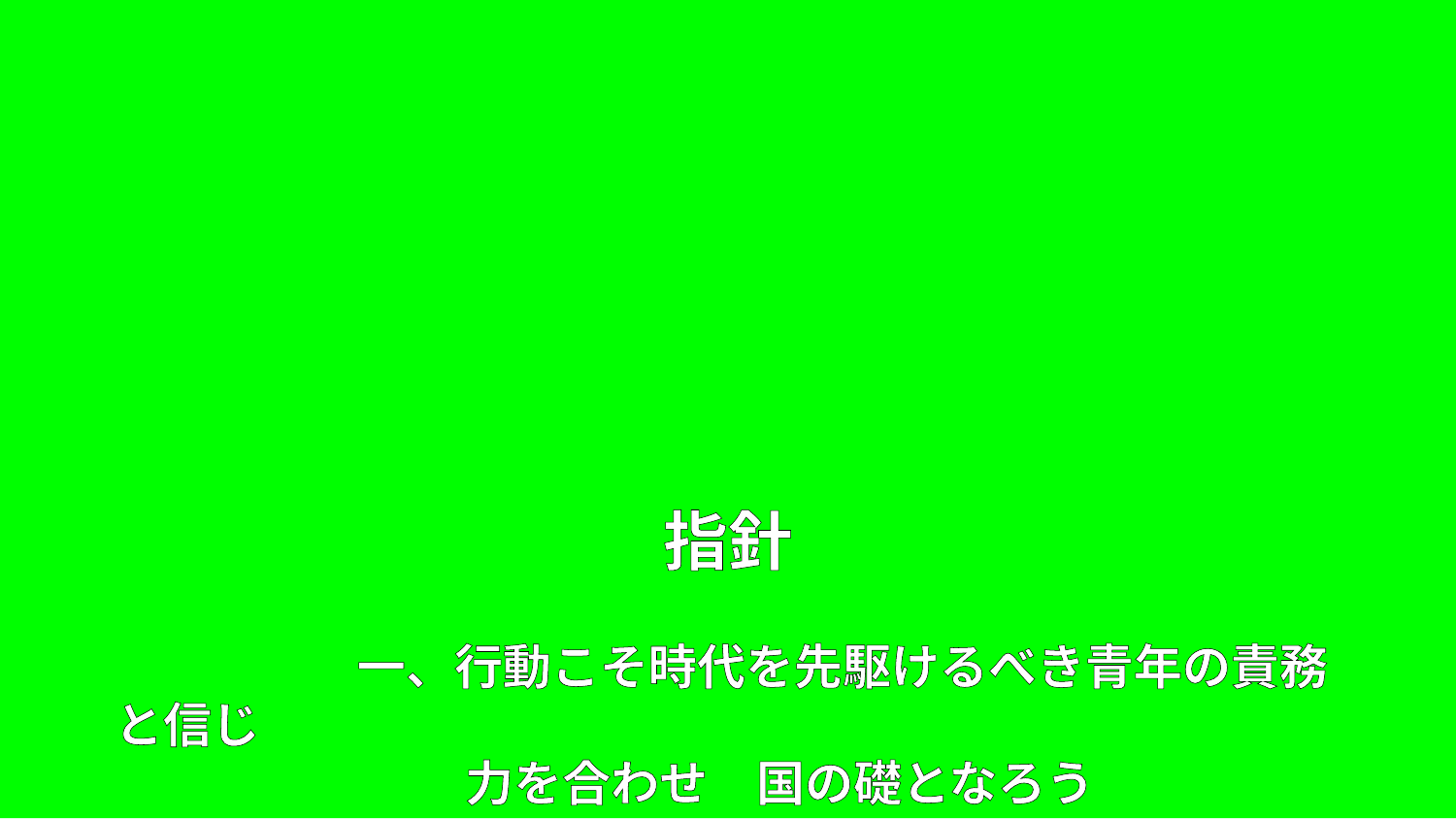

指針

　　　　　一、行動こそ時代を先駆けるべき青年の責務と信じ
　 　　　　　　力を合わせ　国の礎となろう